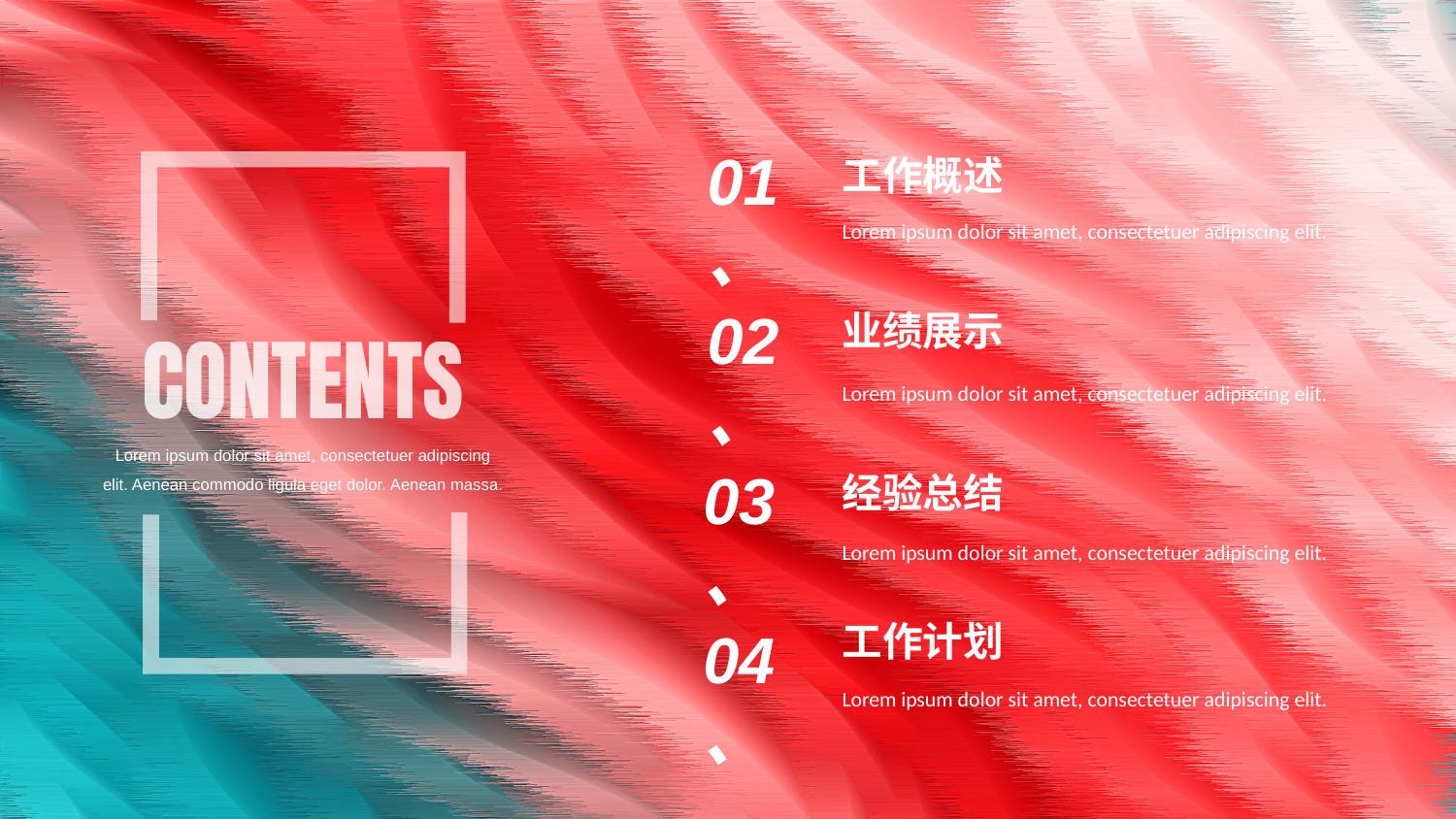

01、
工作概述

Lorem ipsum dolor sit amet, consectetuer adipiscing elit.
02、
业绩展示
CONTENTS
Lorem ipsum dolor sit amet, consectetuer adipiscing elit.
Lorem ipsum dolor sit amet, consectetuer adipiscing elit. Aenean commodo ligula eget dolor. Aenean massa.
03、
经验总结

Lorem ipsum dolor sit amet, consectetuer adipiscing elit.
工作计划
04、
Lorem ipsum dolor sit amet, consectetuer adipiscing elit.